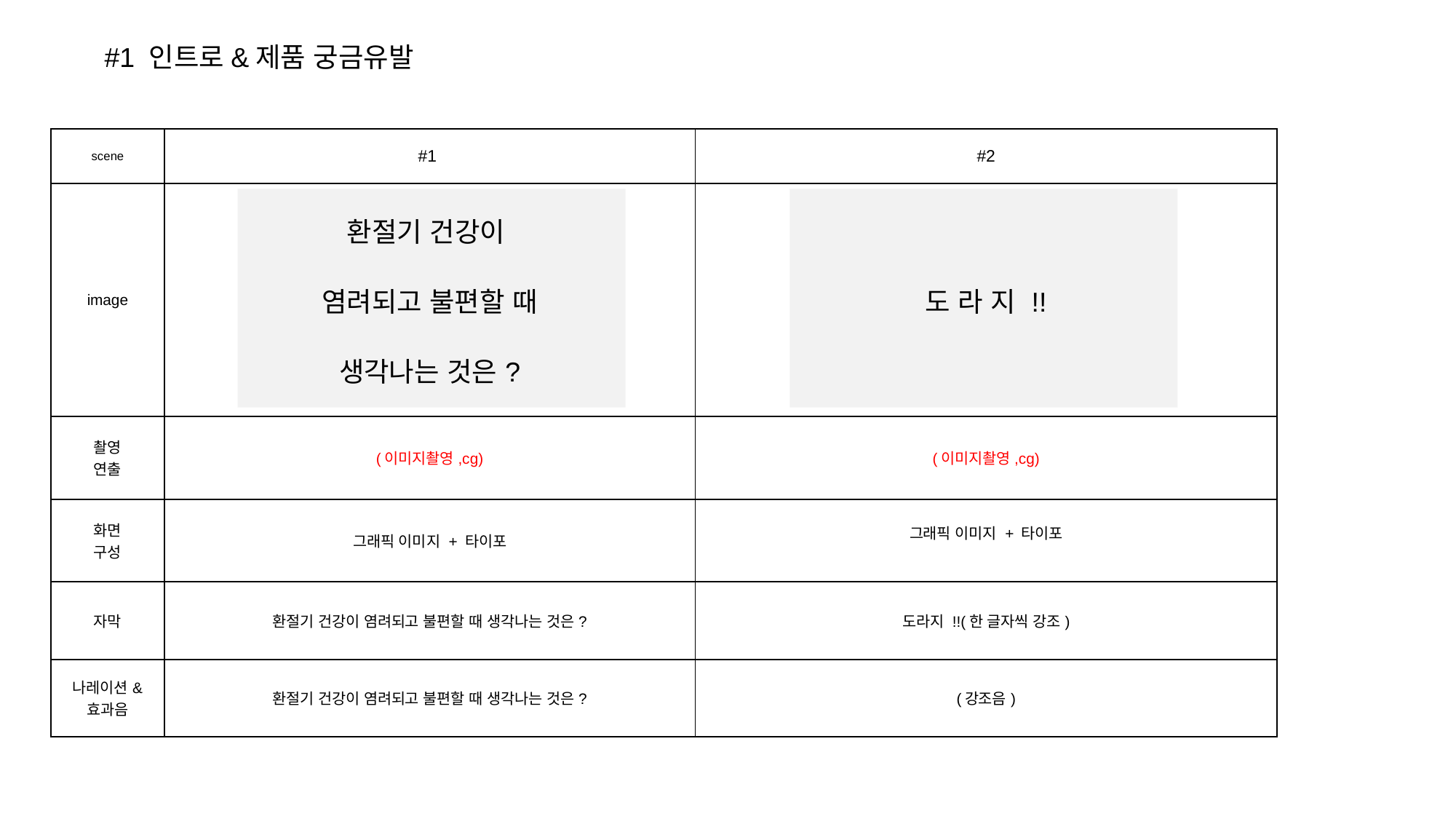

#1 인트로&제품 궁금유발
| scene | #1 | #2 |
| --- | --- | --- |
| image | 환절기 건강이 염려되고 불편할 때 생각나는 것은? | 도 라 지 !! |
| 촬영 연출 | (이미지촬영,cg) | (이미지촬영,cg) |
| 화면 구성 | 그래픽 이미지 + 타이포 | 그래픽 이미지 + 타이포 |
| 자막 | 환절기 건강이 염려되고 불편할 때 생각나는 것은? | 도라지 !!(한 글자씩 강조) |
| 나레이션& 효과음 | 환절기 건강이 염려되고 불편할 때 생각나는 것은? | (강조음) |